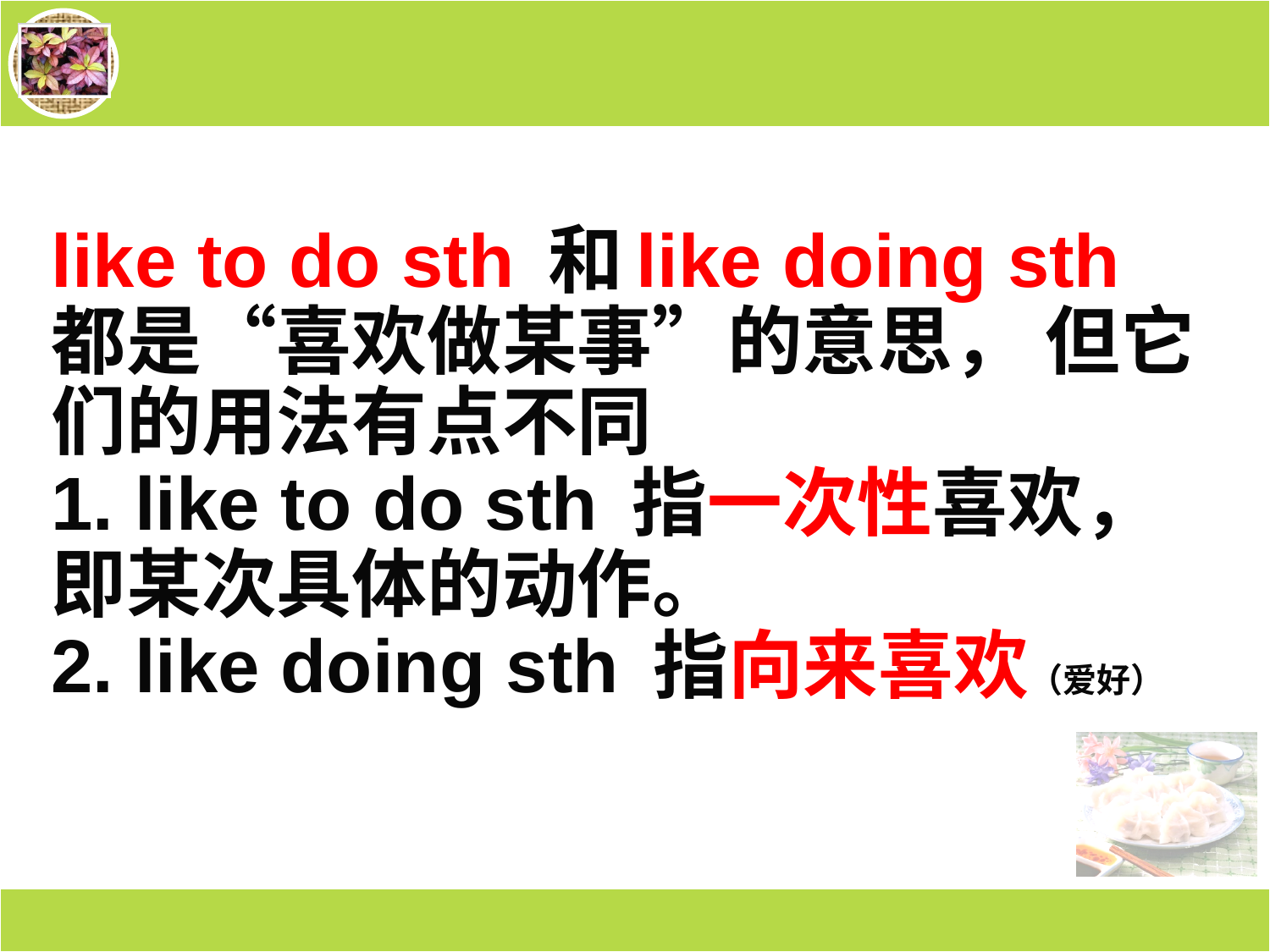

like to do sth 和like doing sth 都是“喜欢做某事”的意思， 但它们的用法有点不同
1. like to do sth 指一次性喜欢，即某次具体的动作。
2. like doing sth 指向来喜欢（爱好）